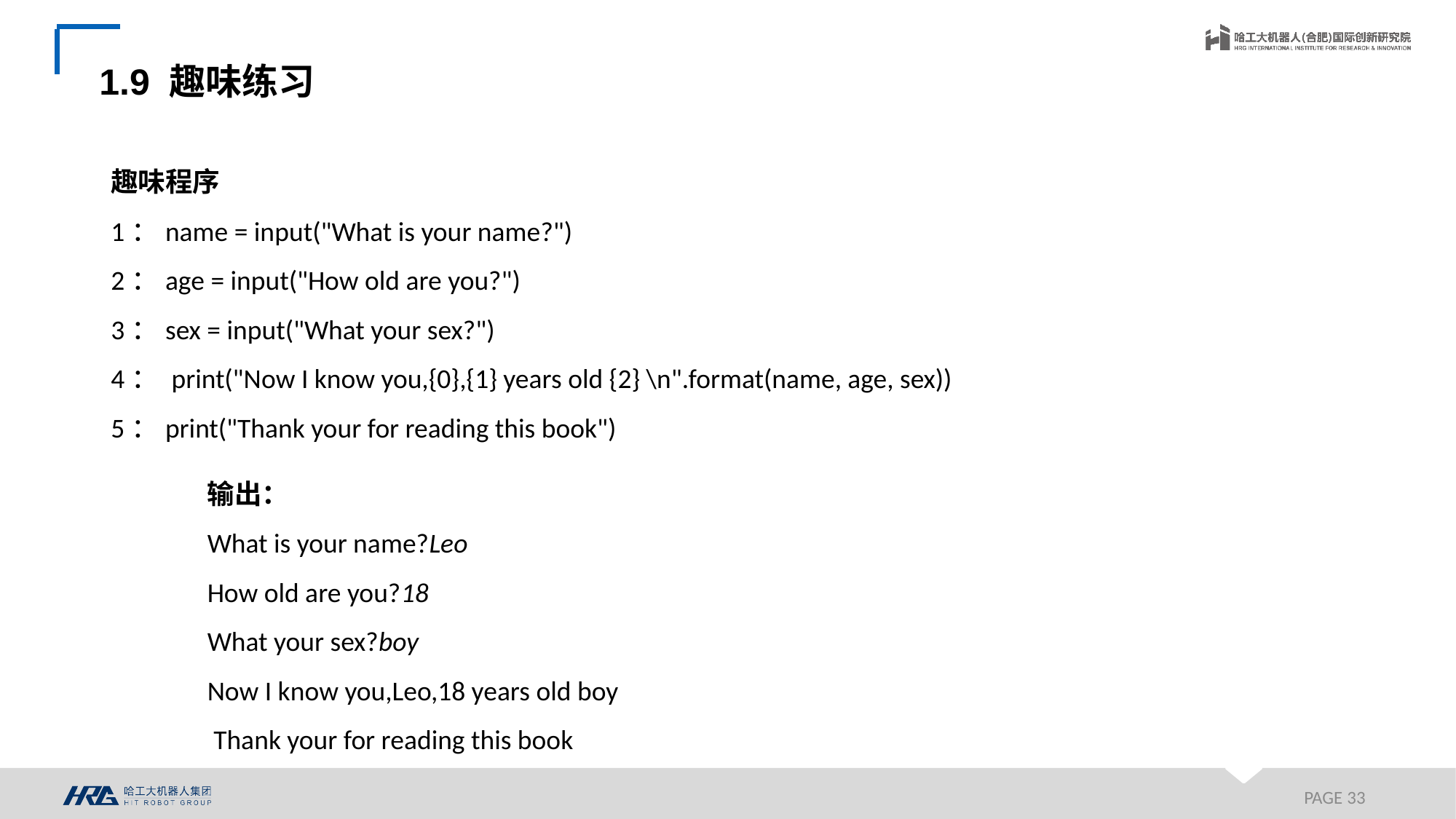

1.9 趣味练习
趣味程序
1：name = input("What is your name?")
2：age = input("How old are you?")
3：sex = input("What your sex?")
4： print("Now I know you,{0},{1} years old {2} \n".format(name, age, sex))
5：print("Thank your for reading this book")
输出：
What is your name?Leo
How old are you?18
What your sex?boy
Now I know you,Leo,18 years old boy
 Thank your for reading this book